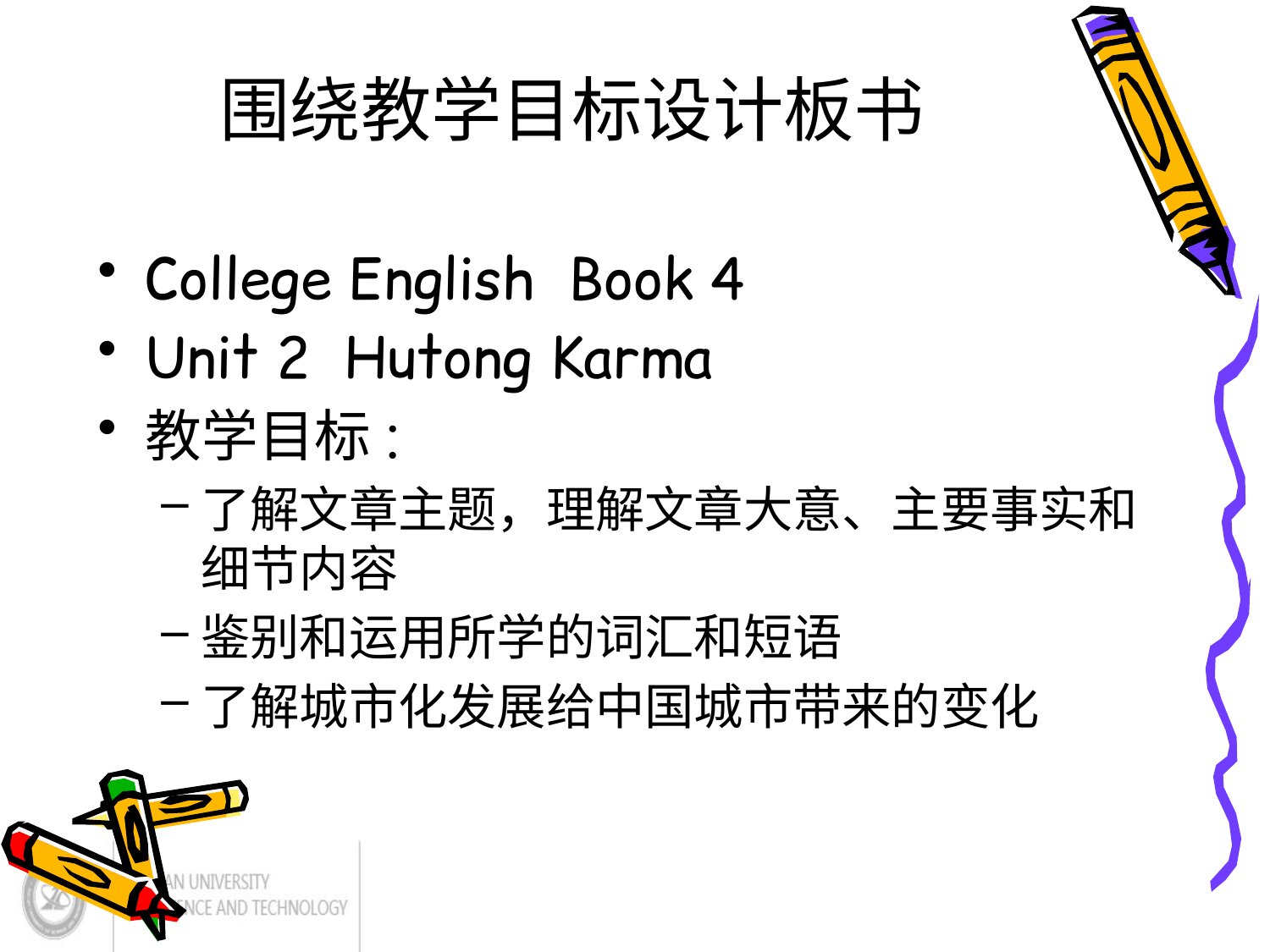

# 围绕教学目标设计板书
College English  Book 4
Unit 2  Hutong Karma
教学目标:
了解文章主题，理解文章大意、主要事实和细节内容
鉴别和运用所学的词汇和短语
了解城市化发展给中国城市带来的变化